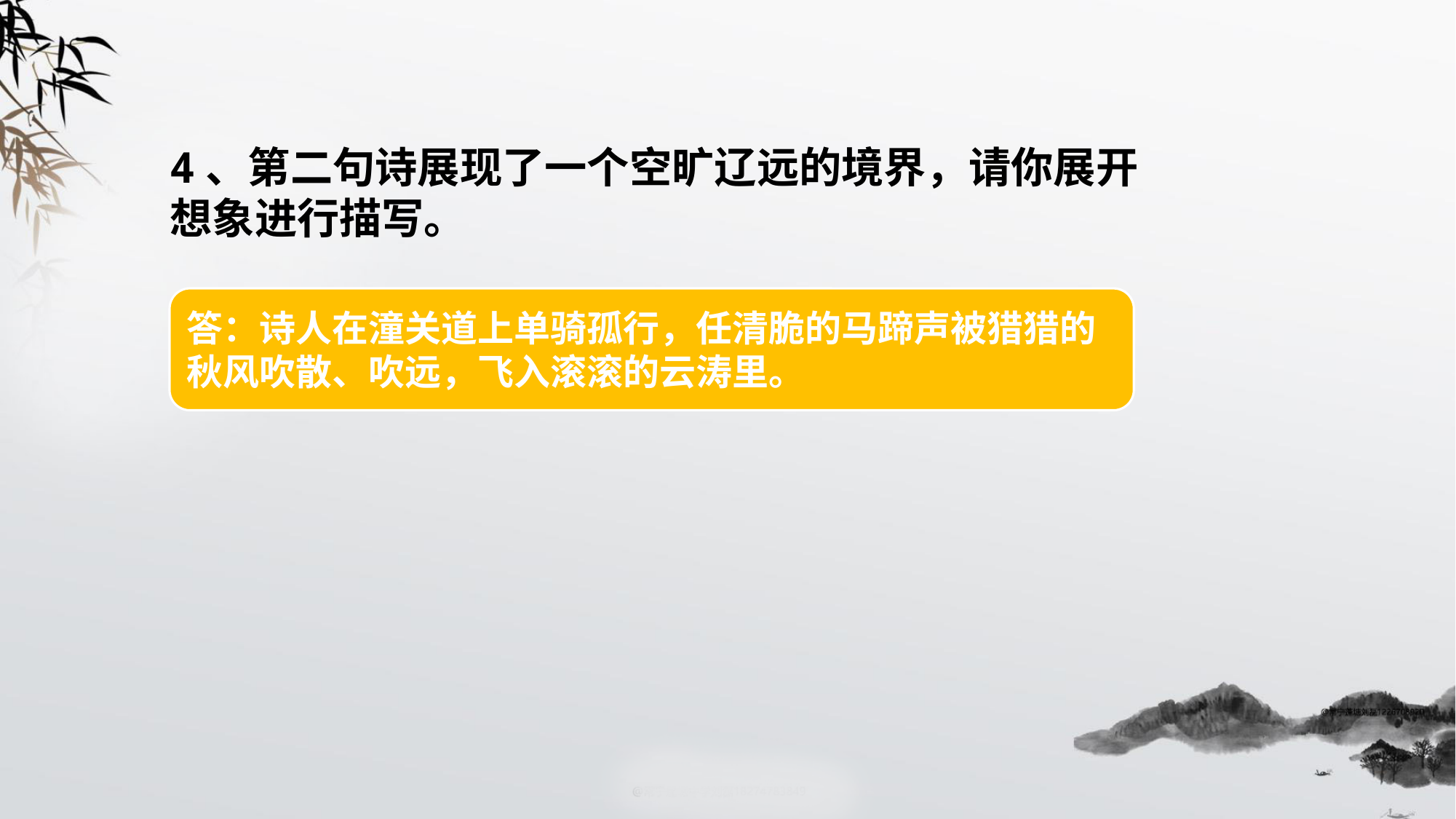

4、第二句诗展现了一个空旷辽远的境界，请你展开想象进行描写。

答：诗人在潼关道上单骑孤行，任清脆的马蹄声被猎猎的秋风吹散、吹远，飞入滚滚的云涛里。